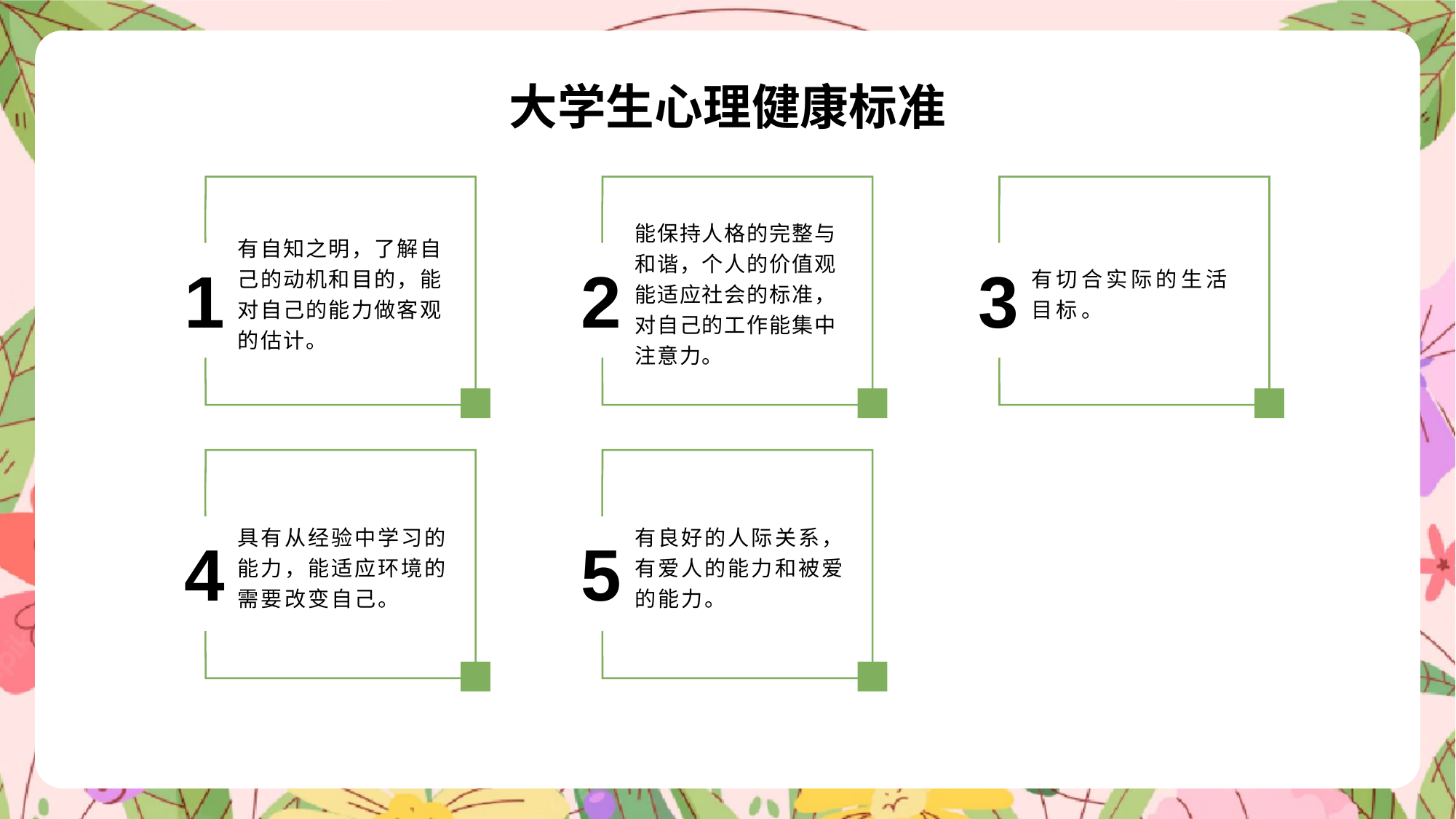

大学生心理健康标准

有自知之明，了解自己的动机和目的，能对自己的能力做客观的估计。
能保持人格的完整与和谐，个人的价值观能适应社会的标准，对自己的工作能集中注意力。
有切合实际的生活目标。
1
2
3

具有从经验中学习的能力，能适应环境的需要改变自己。
有良好的人际关系，有爱人的能力和被爱的能力。
4
5